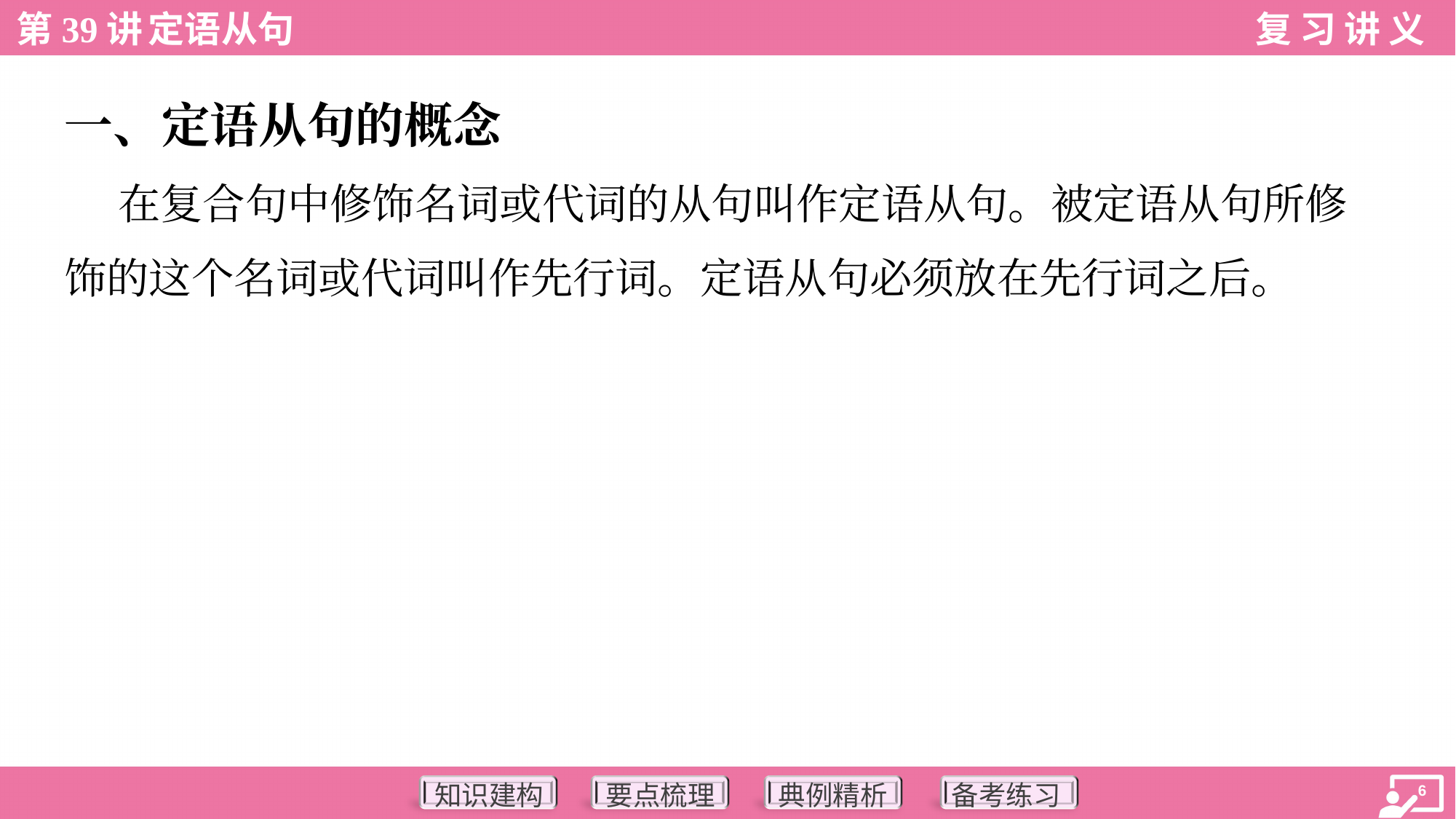

一、定语从句的概念
    在复合句中修饰名词或代词的从句叫作定语从句。被定语从句所修
饰的这个名词或代词叫作先行词。定语从句必须放在先行词之后。